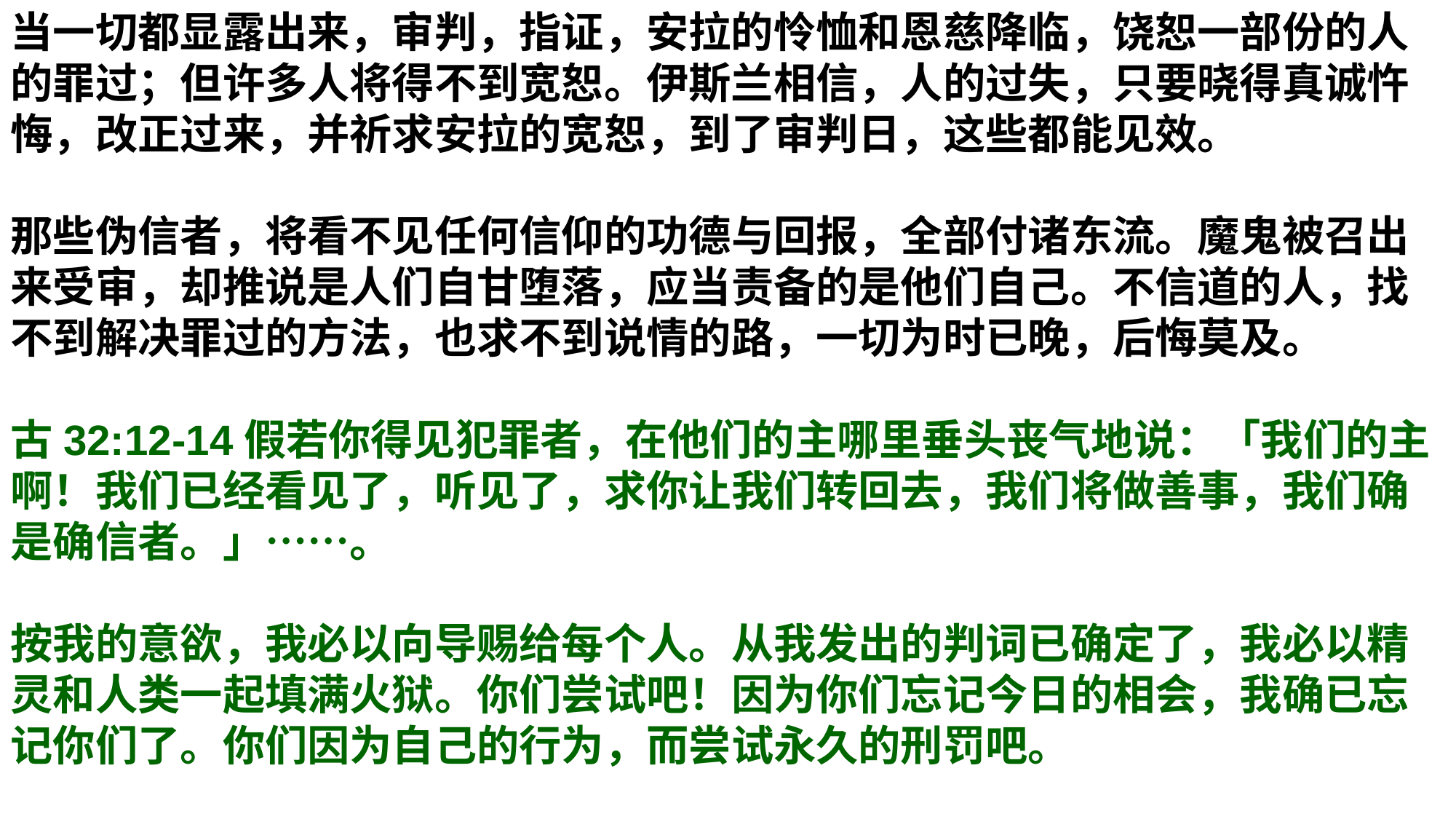

当一切都显露出来，审判，指证，安拉的怜恤和恩慈降临，饶恕一部份的人的罪过；但许多人将得不到宽恕。伊斯兰相信，人的过失，只要晓得真诚忤悔，改正过来，并祈求安拉的宽恕，到了审判日，这些都能见效。

那些伪信者，将看不见任何信仰的功德与回报，全部付诸东流。魔鬼被召出来受审，却推说是人们自甘堕落，应当责备的是他们自己。不信道的人，找不到解决罪过的方法，也求不到说情的路，一切为时已晚，后悔莫及。

古32:12-14假若你得见犯罪者，在他们的主哪里垂头丧气地说：「我们的主啊！我们已经看见了，听见了，求你让我们转回去，我们将做善事，我们确是确信者。」……。

按我的意欲，我必以向导赐给每个人。从我发出的判词已确定了，我必以精灵和人类一起填满火狱。你们尝试吧！因为你们忘记今日的相会，我确已忘记你们了。你们因为自己的行为，而尝试永久的刑罚吧。